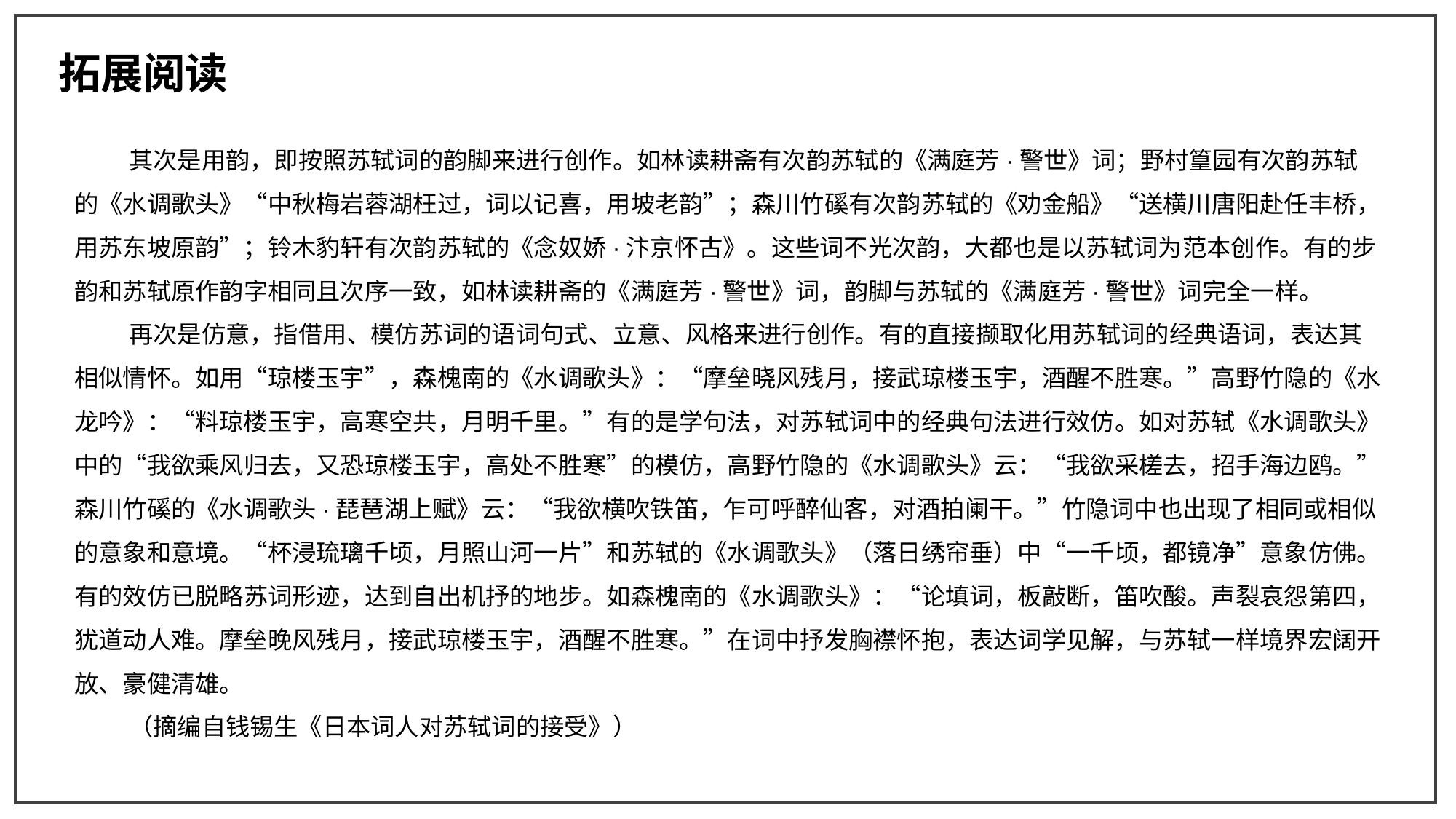

拓展阅读
其次是用韵，即按照苏轼词的韵脚来进行创作。如林读耕斋有次韵苏轼的《满庭芳·警世》词；野村篁园有次韵苏轼的《水调歌头》“中秋梅岩蓉湖枉过，词以记喜，用坡老韵”；森川竹磎有次韵苏轼的《劝金船》“送横川唐阳赴任丰桥，用苏东坡原韵”；铃木豹轩有次韵苏轼的《念奴娇·汴京怀古》。这些词不光次韵，大都也是以苏轼词为范本创作。有的步韵和苏轼原作韵字相同且次序一致，如林读耕斋的《满庭芳·警世》词，韵脚与苏轼的《满庭芳·警世》词完全一样。
再次是仿意，指借用、模仿苏词的语词句式、立意、风格来进行创作。有的直接撷取化用苏轼词的经典语词，表达其相似情怀。如用“琼楼玉宇”，森槐南的《水调歌头》：“摩垒晓风残月，接武琼楼玉宇，酒醒不胜寒。”高野竹隐的《水龙吟》：“料琼楼玉宇，高寒空共，月明千里。”有的是学句法，对苏轼词中的经典句法进行效仿。如对苏轼《水调歌头》中的“我欲乘风归去，又恐琼楼玉宇，高处不胜寒”的模仿，高野竹隐的《水调歌头》云：“我欲采槎去，招手海边鸥。”森川竹磎的《水调歌头·琵琶湖上赋》云：“我欲横吹铁笛，乍可呼醉仙客，对酒拍阑干。”竹隐词中也出现了相同或相似的意象和意境。“杯浸琉璃千顷，月照山河一片”和苏轼的《水调歌头》（落日绣帘垂）中“一千顷，都镜净”意象仿佛。有的效仿已脱略苏词形迹，达到自出机抒的地步。如森槐南的《水调歌头》：“论填词，板敲断，笛吹酸。声裂哀怨第四，犹道动人难。摩垒晚风残月，接武琼楼玉宇，酒醒不胜寒。”在词中抒发胸襟怀抱，表达词学见解，与苏轼一样境界宏阔开放、豪健清雄。
（摘编自钱锡生《日本词人对苏轼词的接受》）